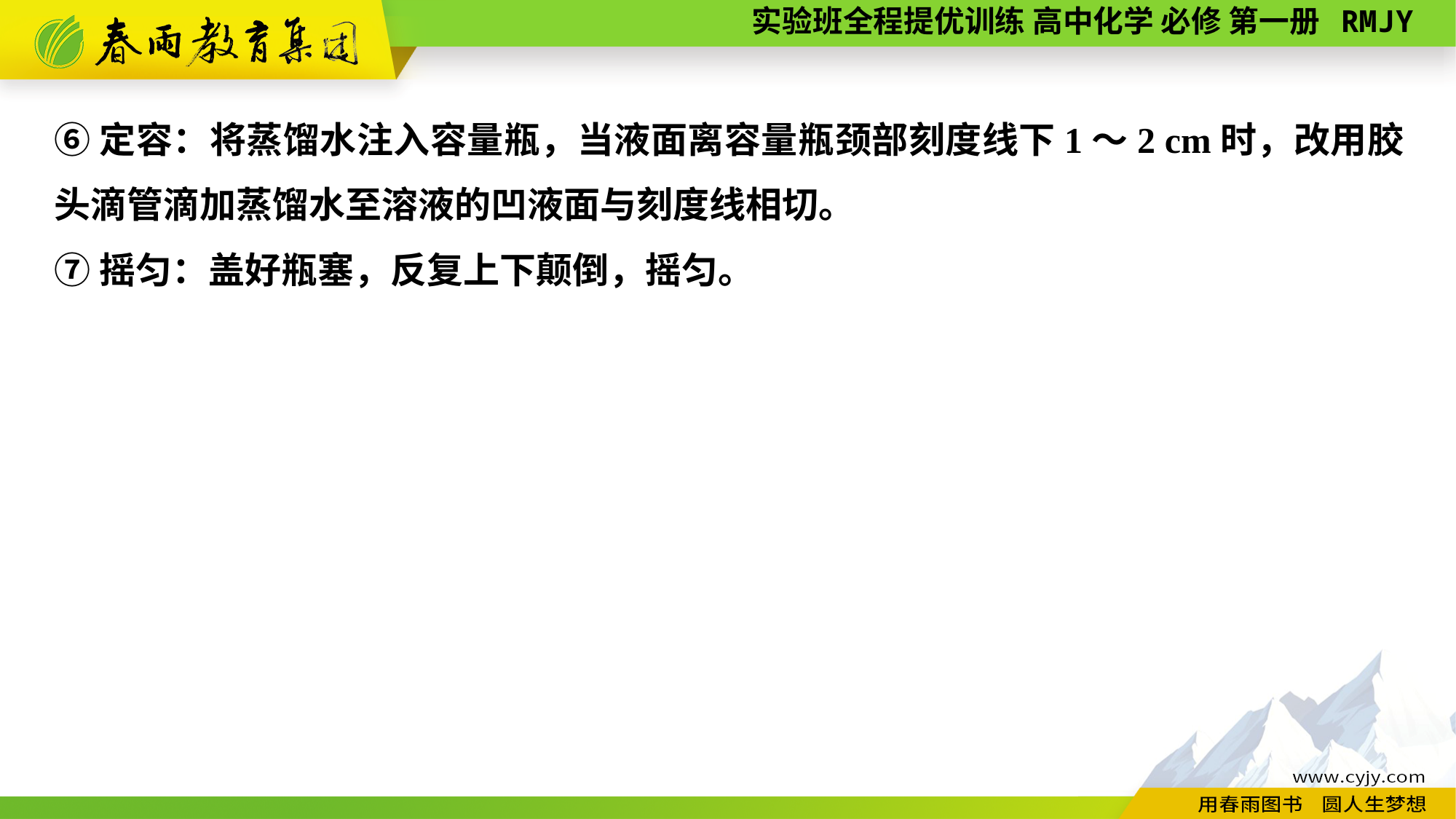

⑥定容：将蒸馏水注入容量瓶，当液面离容量瓶颈部刻度线下1～2 cm时，改用胶头滴管滴加蒸馏水至溶液的凹液面与刻度线相切。
⑦摇匀：盖好瓶塞，反复上下颠倒，摇匀。